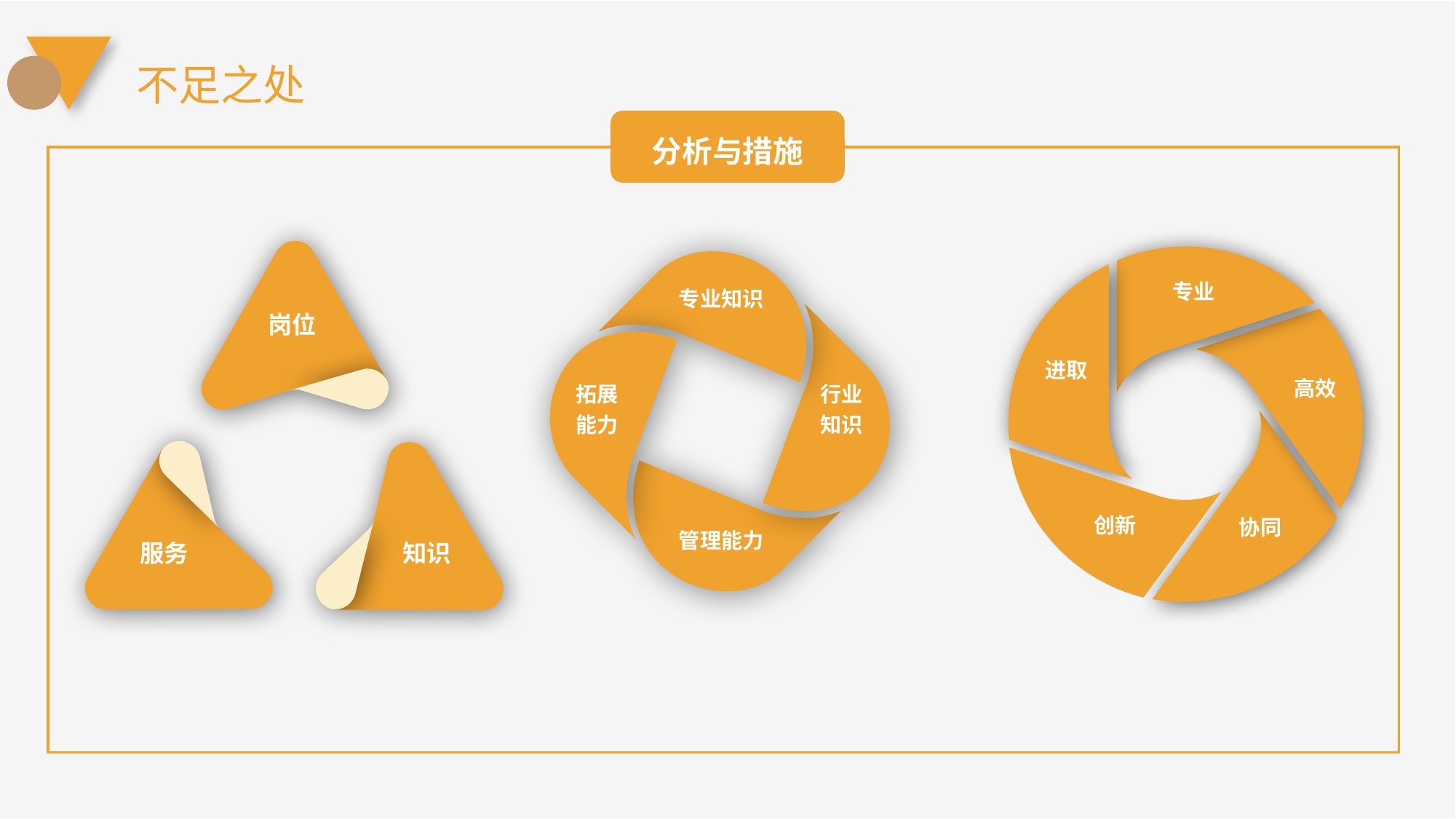

不足之处
分析与措施
专业
专业知识
拓展
能力
行业
知识
管理能力
岗位
服务
知识
进取
高效
创新
协同